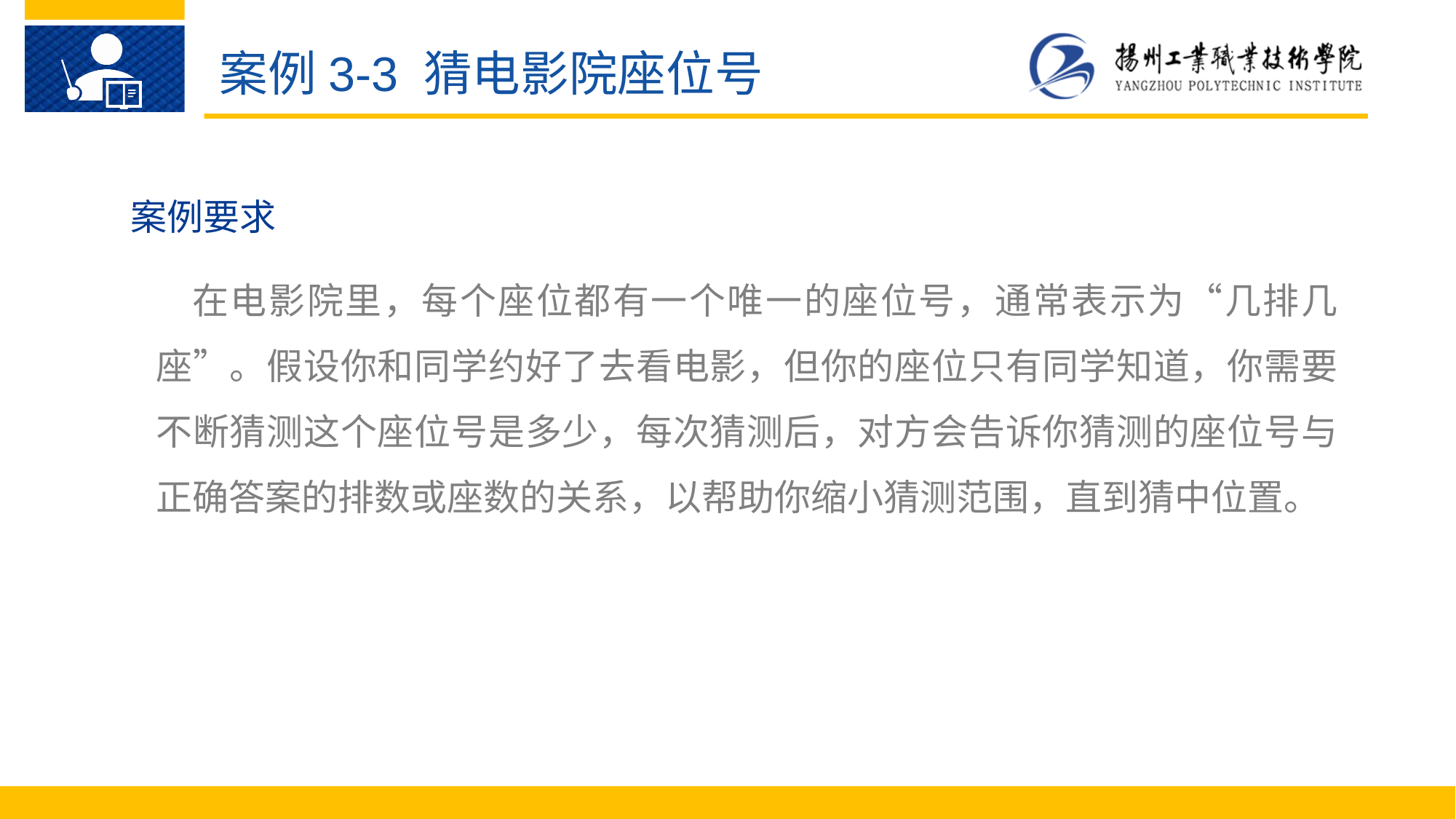

案例3-3 猜电影院座位号
案例要求
在电影院里，每个座位都有一个唯一的座位号，通常表示为“几排几座”。假设你和同学约好了去看电影，但你的座位只有同学知道，你需要不断猜测这个座位号是多少，每次猜测后，对方会告诉你猜测的座位号与正确答案的排数或座数的关系，以帮助你缩小猜测范围，直到猜中位置。